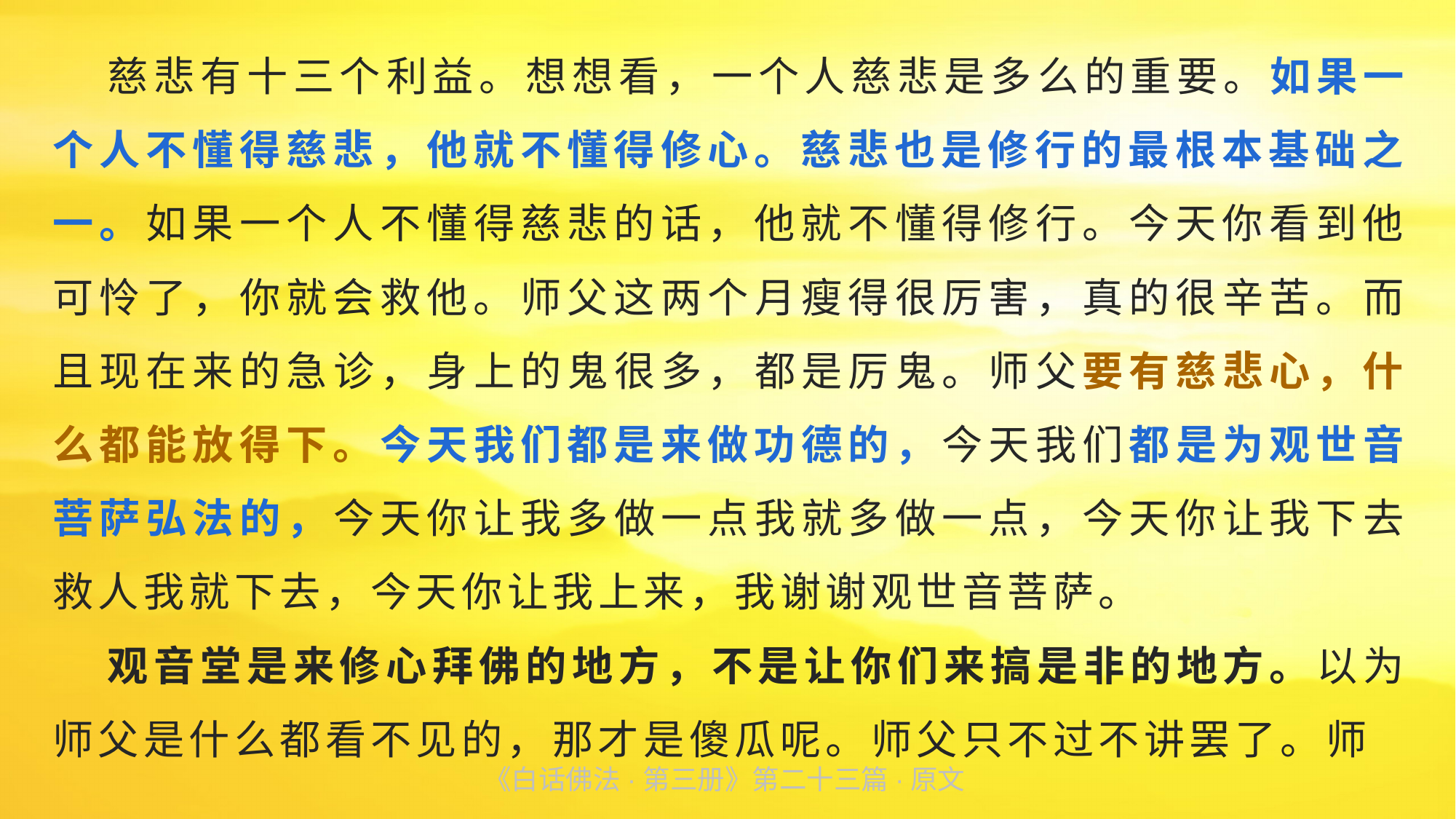

慈悲有十三个利益。想想看，一个人慈悲是多么的重要。如果一个人不懂得慈悲，他就不懂得修心。慈悲也是修行的最根本基础之一。如果一个人不懂得慈悲的话，他就不懂得修行。今天你看到他可怜了，你就会救他。师父这两个月瘦得很厉害，真的很辛苦。而且现在来的急诊，身上的鬼很多，都是厉鬼。师父要有慈悲心，什么都能放得下。今天我们都是来做功德的，今天我们都是为观世音菩萨弘法的，今天你让我多做一点我就多做一点，今天你让我下去救人我就下去，今天你让我上来，我谢谢观世音菩萨。
   观音堂是来修心拜佛的地方，不是让你们来搞是非的地方。以为师父是什么都看不见的，那才是傻瓜呢。师父只不过不讲罢了。师
《白话佛法·第三册》第二十三篇·原文